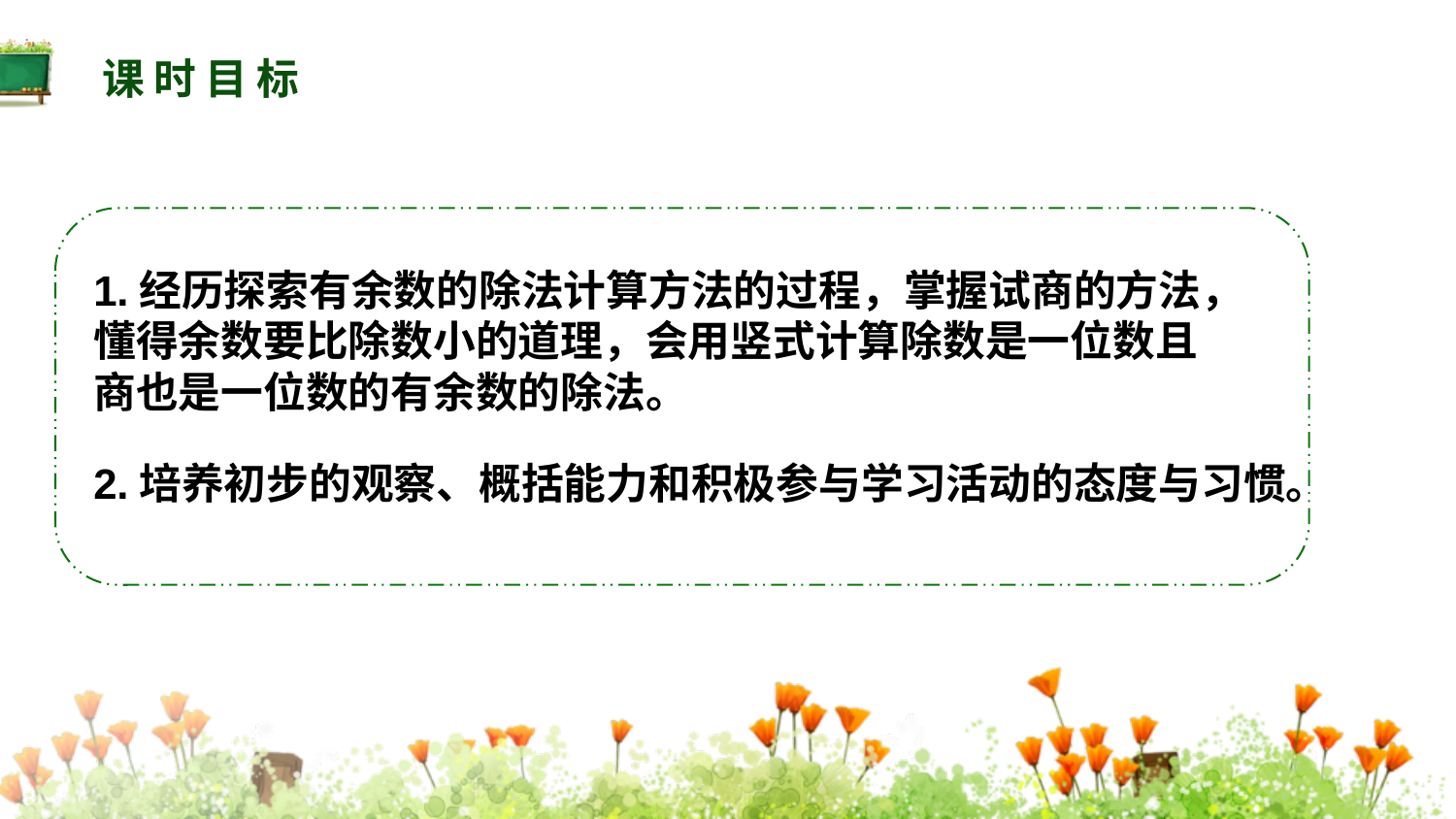

课时目标

1.经历探索有余数的除法计算方法的过程，掌握试商的方法，懂得余数要比除数小的道理，会用竖式计算除数是一位数且商也是一位数的有余数的除法。
2.培养初步的观察、概括能力和积极参与学习活动的态度与习惯。